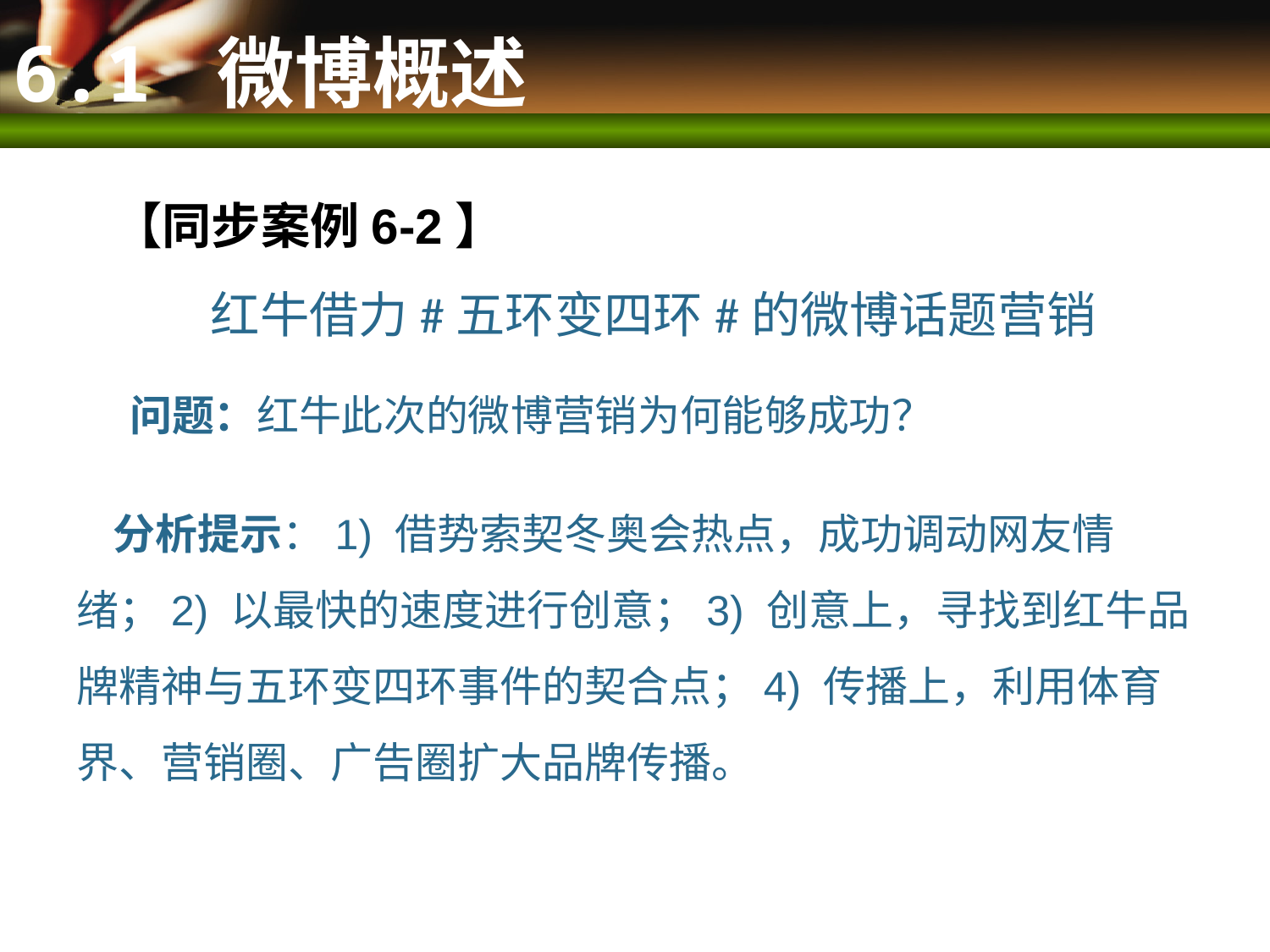

6.1 微博概述
【同步案例6-2】
红牛借力#五环变四环#的微博话题营销
 问题：红牛此次的微博营销为何能够成功？
分析提示：1) 借势索契冬奥会热点，成功调动网友情绪；2) 以最快的速度进行创意；3) 创意上，寻找到红牛品牌精神与五环变四环事件的契合点；4) 传播上，利用体育界、营销圈、广告圈扩大品牌传播。